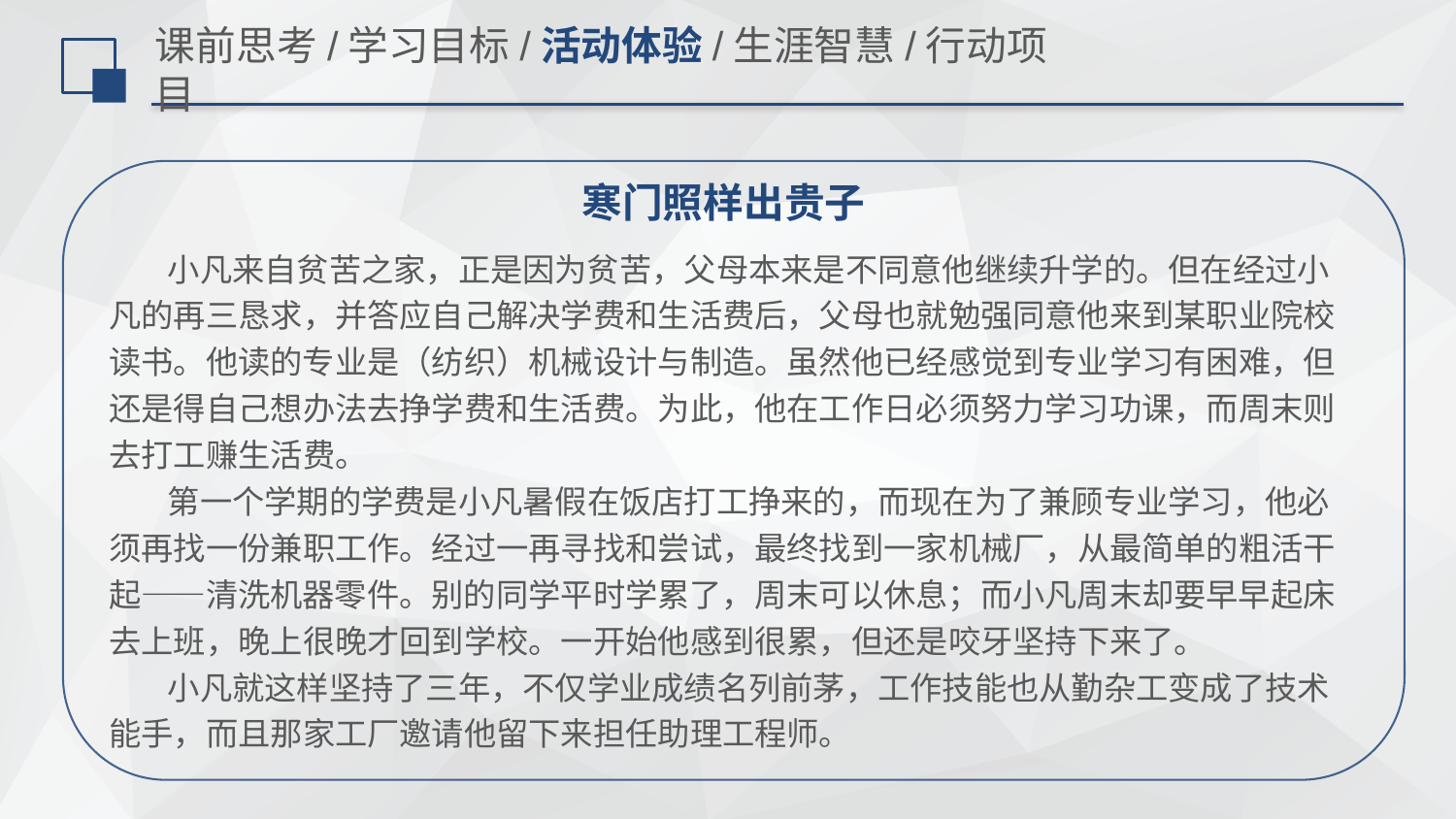

# 课前思考/学习目标/活动体验/生涯智慧/行动项目

寒门照样出贵子
       小凡来自贫苦之家，正是因为贫苦，父母本来是不同意他继续升学的。但在经过小凡的再三恳求，并答应自己解决学费和生活费后，父母也就勉强同意他来到某职业院校读书。他读的专业是（纺织）机械设计与制造。虽然他已经感觉到专业学习有困难，但还是得自己想办法去挣学费和生活费。为此，他在工作日必须努力学习功课，而周末则去打工赚生活费。
       第一个学期的学费是小凡暑假在饭店打工挣来的，而现在为了兼顾专业学习，他必须再找一份兼职工作。经过一再寻找和尝试，最终找到一家机械厂，从最简单的粗活干起——清洗机器零件。别的同学平时学累了，周末可以休息；而小凡周末却要早早起床去上班，晚上很晚才回到学校。一开始他感到很累，但还是咬牙坚持下来了。
       小凡就这样坚持了三年，不仅学业成绩名列前茅，工作技能也从勤杂工变成了技术能手，而且那家工厂邀请他留下来担任助理工程师。